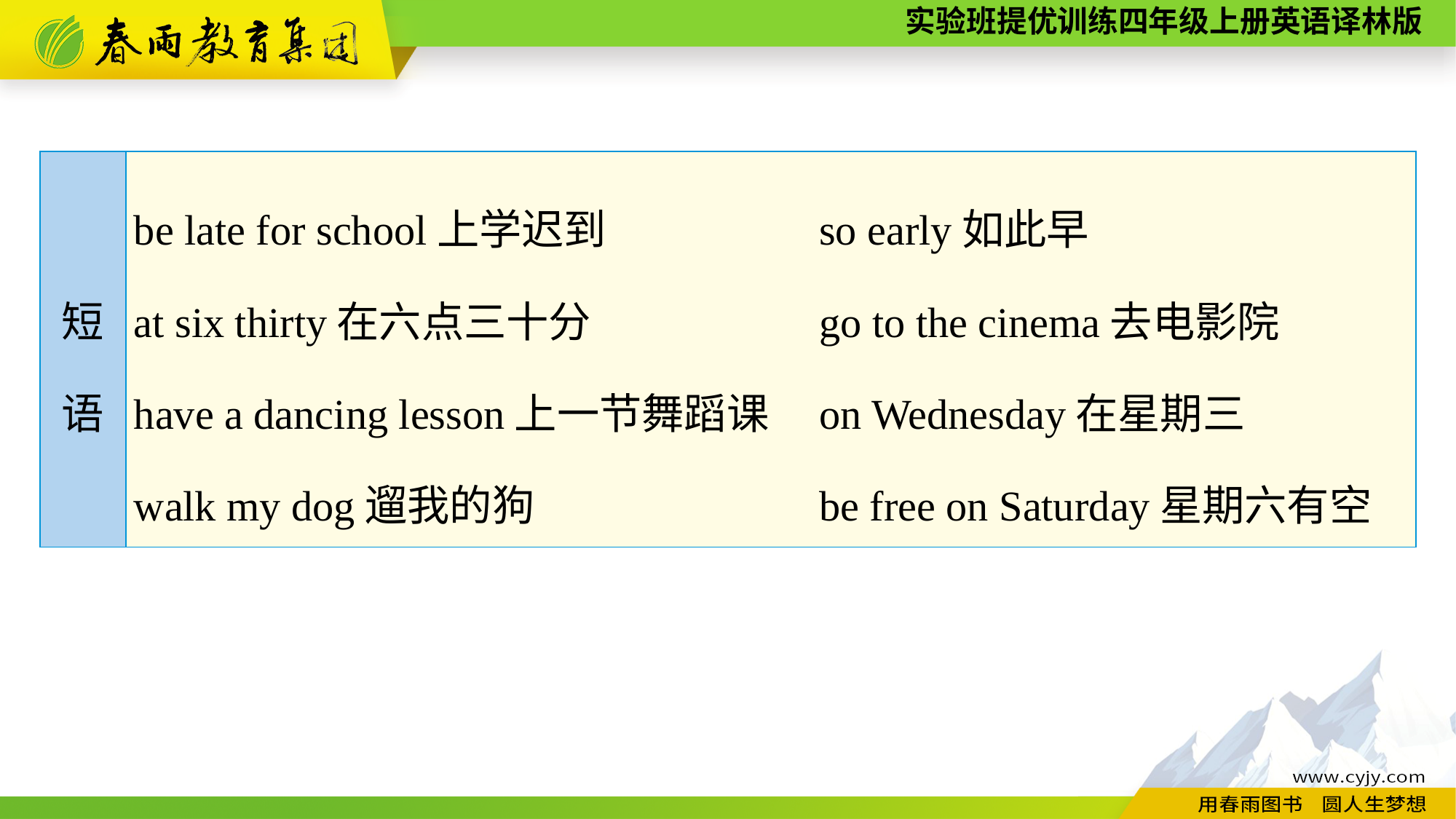

| 短 语 | be late for school上学迟到 so early如此早 at six thirty在六点三十分 go to the cinema去电影院 have a dancing lesson上一节舞蹈课 on Wednesday在星期三 walk my dog遛我的狗 be free on Saturday星期六有空 |
| --- | --- |